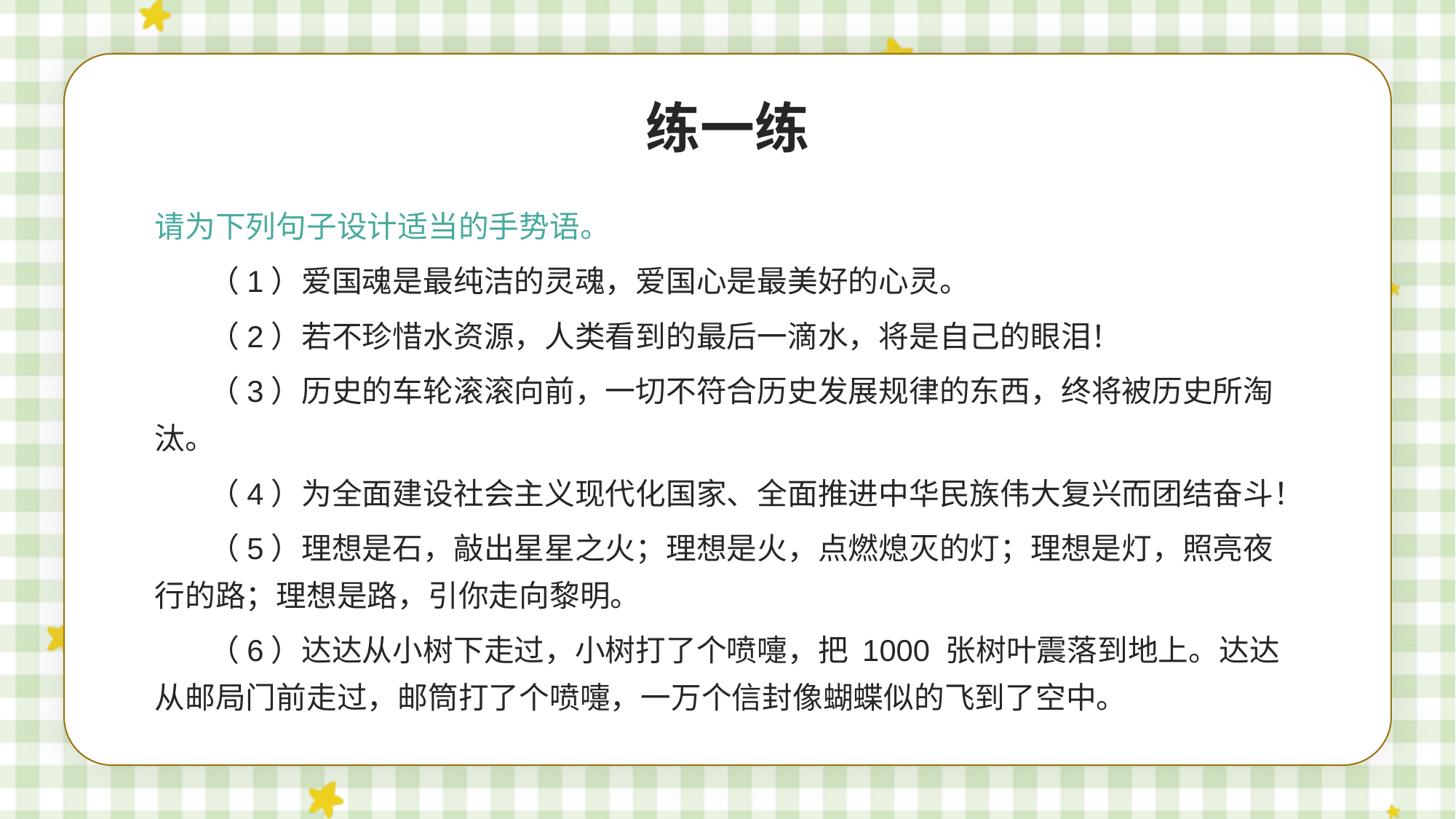

练一练
请为下列句子设计适当的手势语。
（1）爱国魂是最纯洁的灵魂，爱国心是最美好的心灵。
（2）若不珍惜水资源，人类看到的最后一滴水，将是自己的眼泪！
（3）历史的车轮滚滚向前，一切不符合历史发展规律的东西，终将被历史所淘汰。
（4）为全面建设社会主义现代化国家、全面推进中华民族伟大复兴而团结奋斗！
（5）理想是石，敲出星星之火；理想是火，点燃熄灭的灯；理想是灯，照亮夜行的路；理想是路，引你走向黎明。
（6）达达从小树下走过，小树打了个喷嚏，把 1000 张树叶震落到地上。达达从邮局门前走过，邮筒打了个喷嚏，一万个信封像蝴蝶似的飞到了空中。